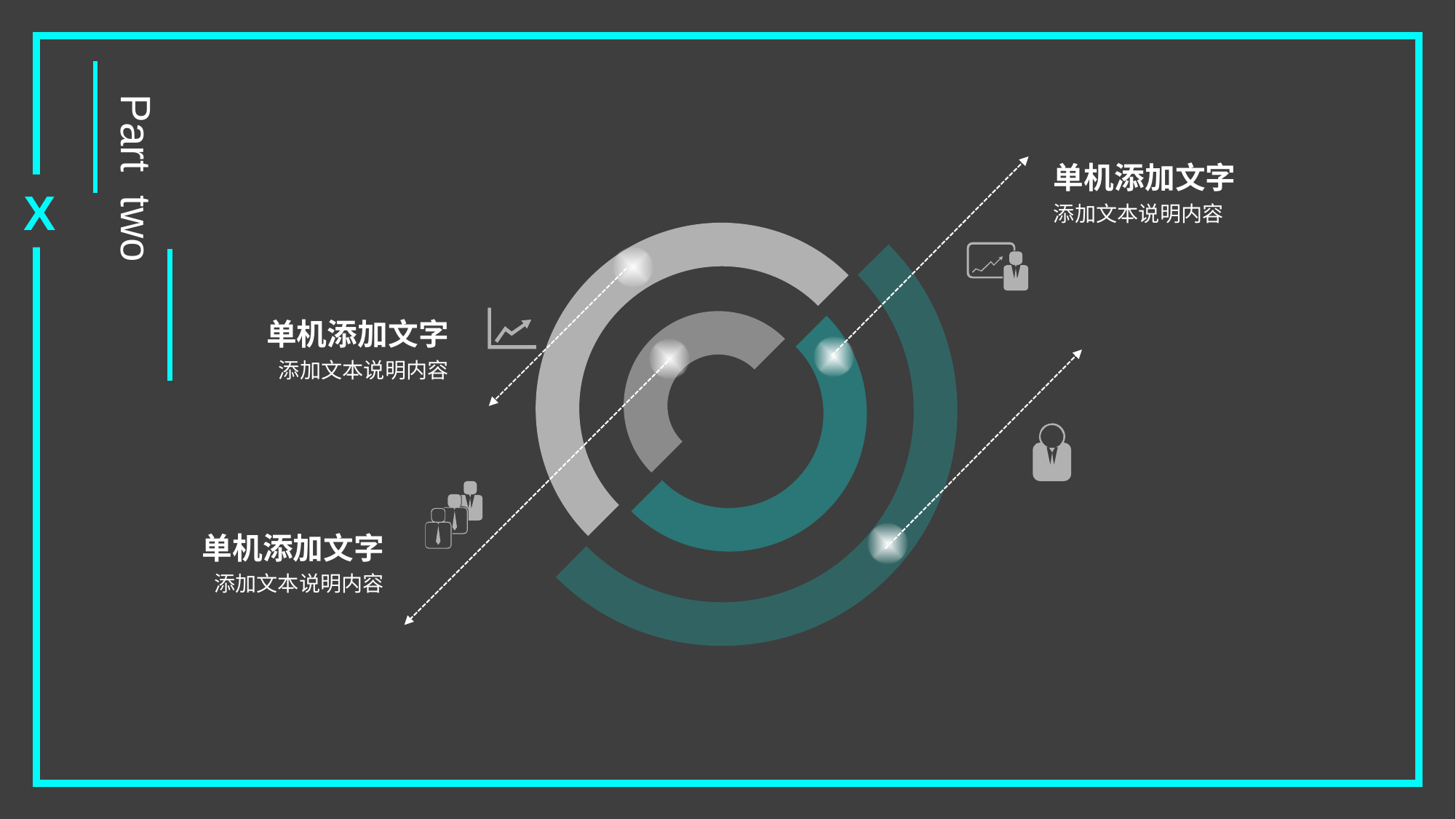

Part  two
单机添加文字
添加文本说明内容

X

单机添加文字
添加文本说明内容

单机添加文字
添加文本说明内容